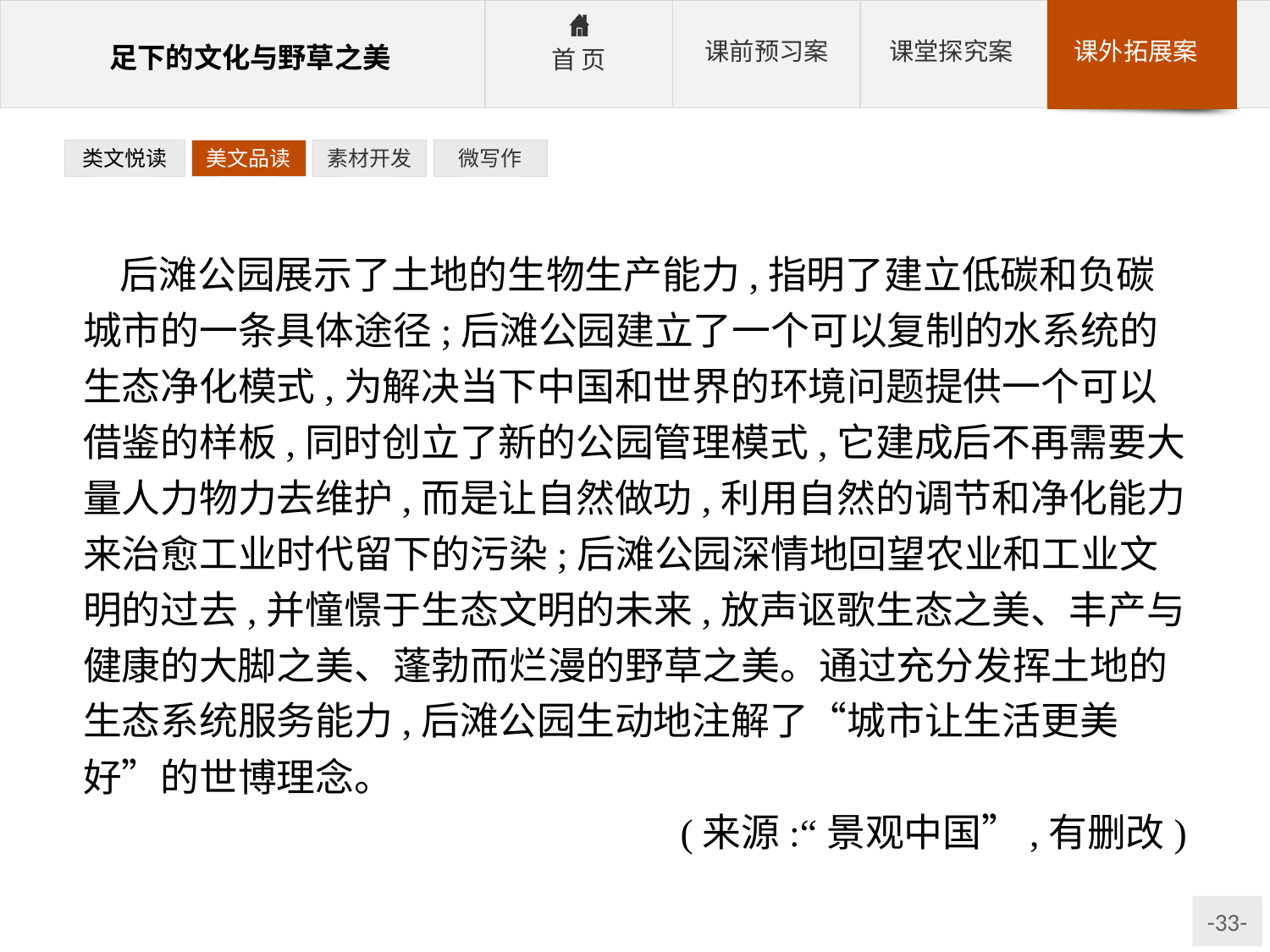

类文悦读
美文品读
素材开发
微写作
后滩公园展示了土地的生物生产能力,指明了建立低碳和负碳城市的一条具体途径;后滩公园建立了一个可以复制的水系统的生态净化模式,为解决当下中国和世界的环境问题提供一个可以借鉴的样板,同时创立了新的公园管理模式,它建成后不再需要大量人力物力去维护,而是让自然做功,利用自然的调节和净化能力来治愈工业时代留下的污染;后滩公园深情地回望农业和工业文明的过去,并憧憬于生态文明的未来,放声讴歌生态之美、丰产与健康的大脚之美、蓬勃而烂漫的野草之美。通过充分发挥土地的生态系统服务能力,后滩公园生动地注解了“城市让生活更美好”的世博理念。
(来源:“景观中国”,有删改)